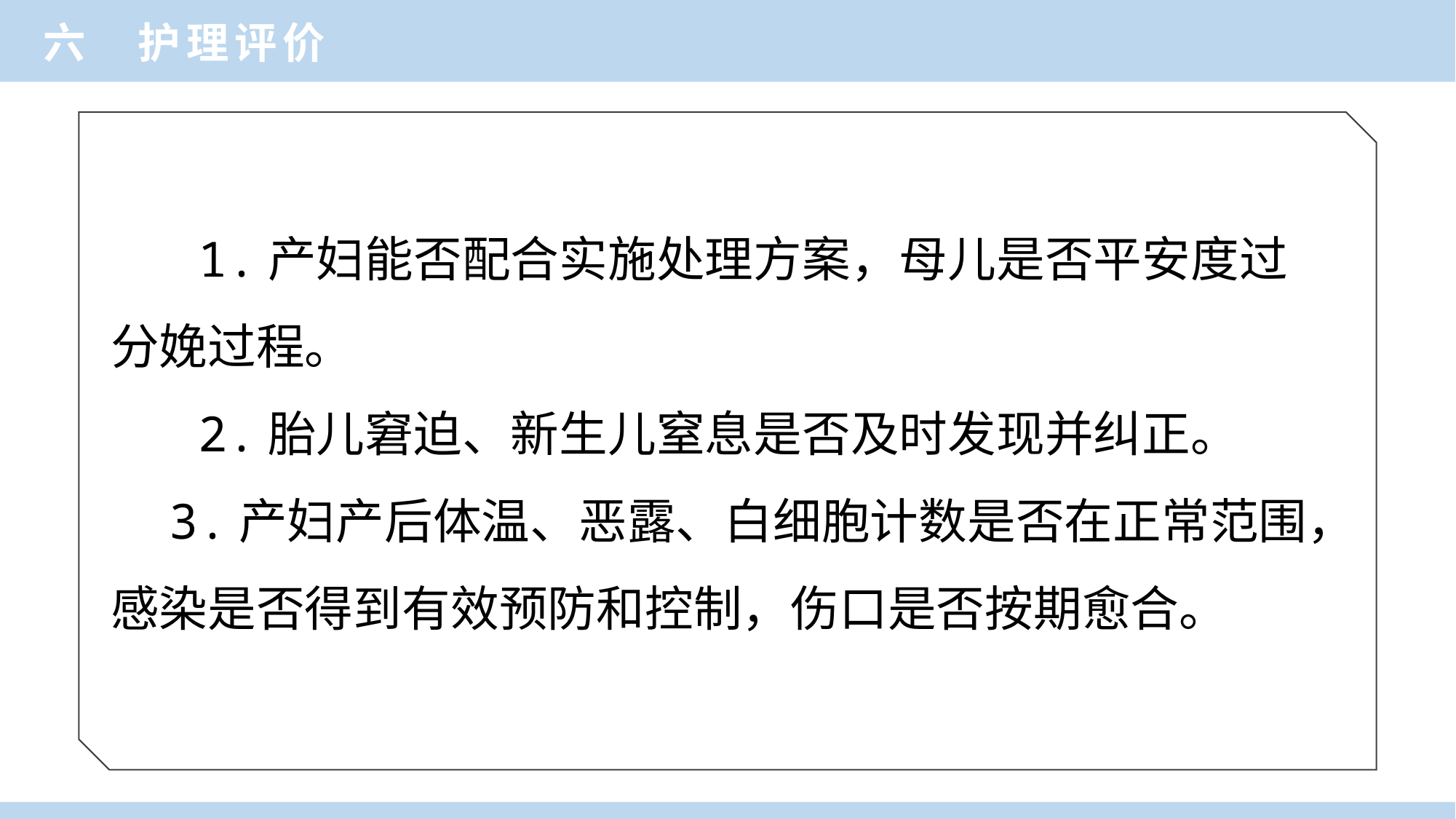

六   护理评价

   1.产妇能否配合实施处理方案，母儿是否平安度过分娩过程。
   2.胎儿窘迫、新生儿窒息是否及时发现并纠正。
  3.产妇产后体温、恶露、白细胞计数是否在正常范围，感染是否得到有效预防和控制，伤口是否按期愈合。